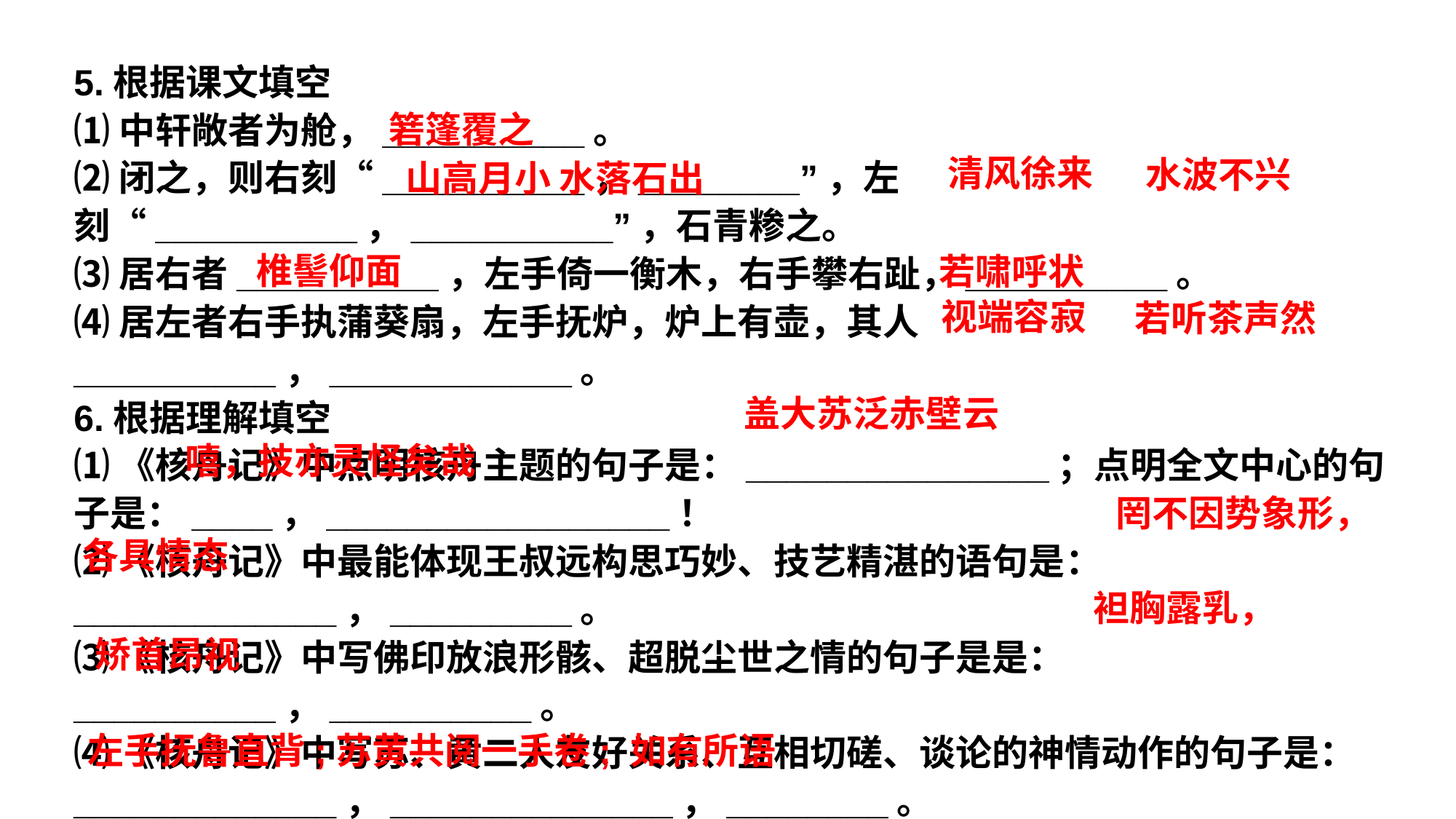

5.根据课文填空
⑴中轩敞者为舱，__________。
⑵闭之，则右刻“__________，________”，左刻“__________，__________”，石青糁之。
⑶居右者__________，左手倚一衡木，右手攀右趾，__________。
⑷居左者右手执蒲葵扇，左手抚炉，炉上有壶，其人__________，____________。
6.根据理解填空
⑴《核舟记》中点明核舟主题的句子是：_______________；点明全文中心的句子是：____，_________________！
⑵《核舟记》中最能体现王叔远构思巧妙、技艺精湛的语句是：_____________，_________。
⑶《核舟记》中写佛印放浪形骸、超脱尘世之情的句子是是：__________，__________。
⑷《核舟记》中写苏、黄二人友好关系、互相切磋、谈论的神情动作的句子是：_____________，______________，________。
箬篷覆之
清风徐来
水波不兴
山高月小 水落石出
椎髻仰面
若啸呼状
视端容寂
若听茶声然
盖大苏泛赤壁云
嘻，技亦灵怪矣哉
罔不因势象形，
各具情态
袒胸露乳，
矫首昂视
左手抚鲁直背;苏黄共阅一手卷; 如有所语